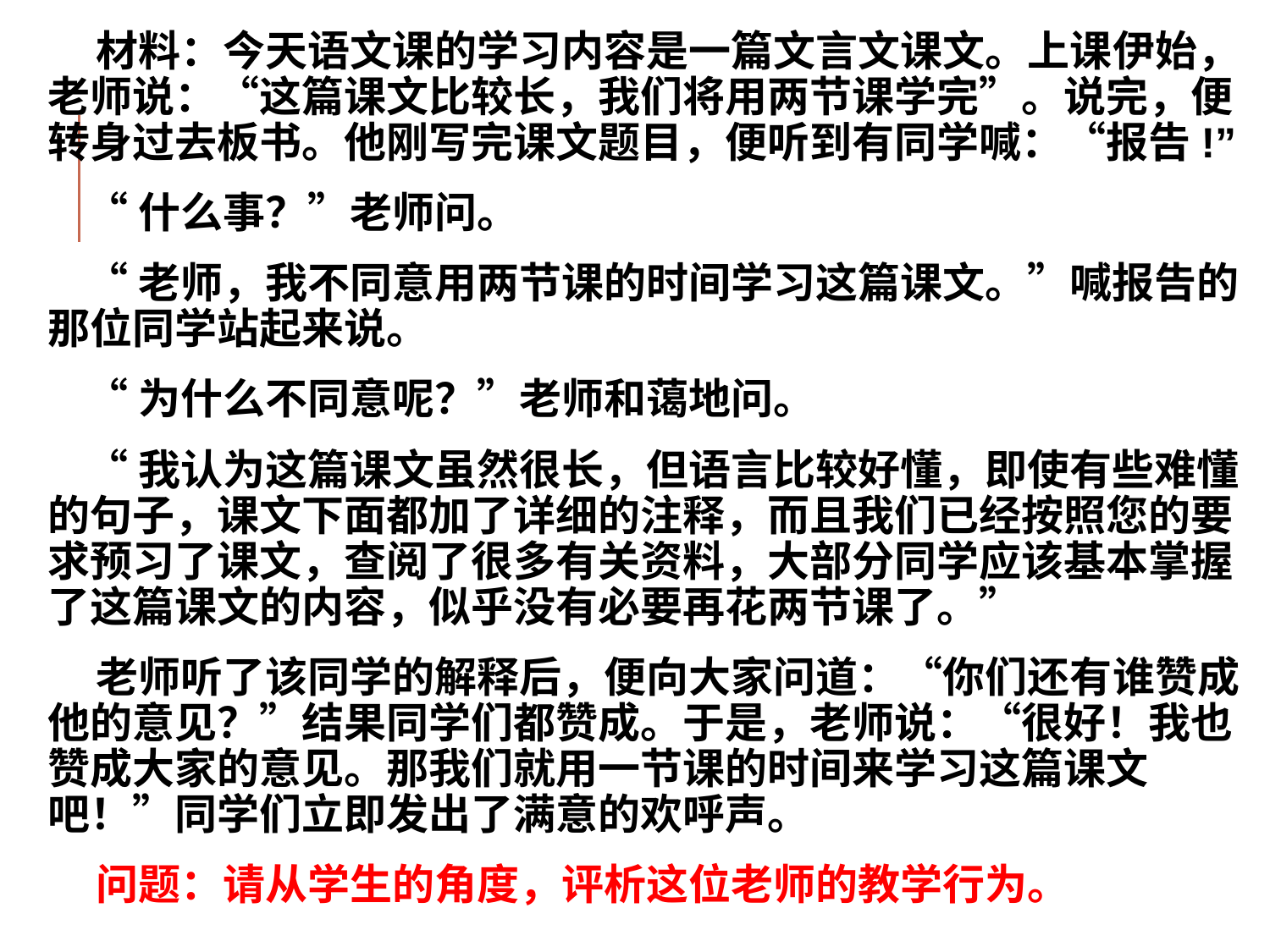

材料：今天语文课的学习内容是一篇文言文课文。上课伊始，老师说：“这篇课文比较长，我们将用两节课学完”。说完，便转身过去板书。他刚写完课文题目，便听到有同学喊：“报告!”
    “什么事？”老师问。
    “老师，我不同意用两节课的时间学习这篇课文。”喊报告的那位同学站起来说。
    “为什么不同意呢？”老师和蔼地问。
    “我认为这篇课文虽然很长，但语言比较好懂，即使有些难懂的句子，课文下面都加了详细的注释，而且我们已经按照您的要求预习了课文，查阅了很多有关资料，大部分同学应该基本掌握了这篇课文的内容，似乎没有必要再花两节课了。”
    老师听了该同学的解释后，便向大家问道：“你们还有谁赞成他的意见？”结果同学们都赞成。于是，老师说：“很好！我也赞成大家的意见。那我们就用一节课的时间来学习这篇课文吧！”同学们立即发出了满意的欢呼声。
    问题：请从学生的角度，评析这位老师的教学行为。